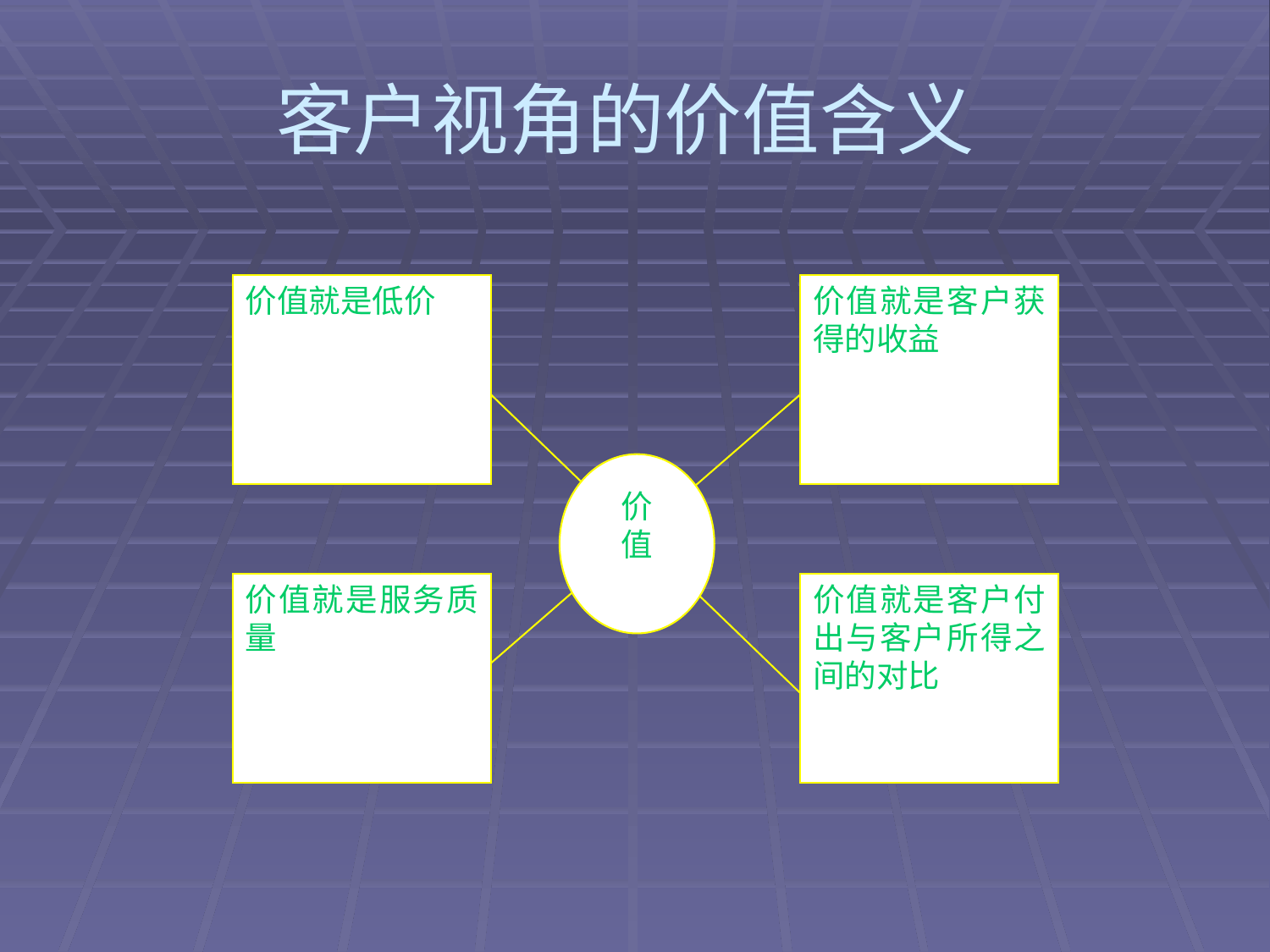

# 客户视角的价值含义
价值就是低价
价值就是客户获得的收益

价
值
价值就是服务质量
价值就是客户付出与客户所得之间的对比